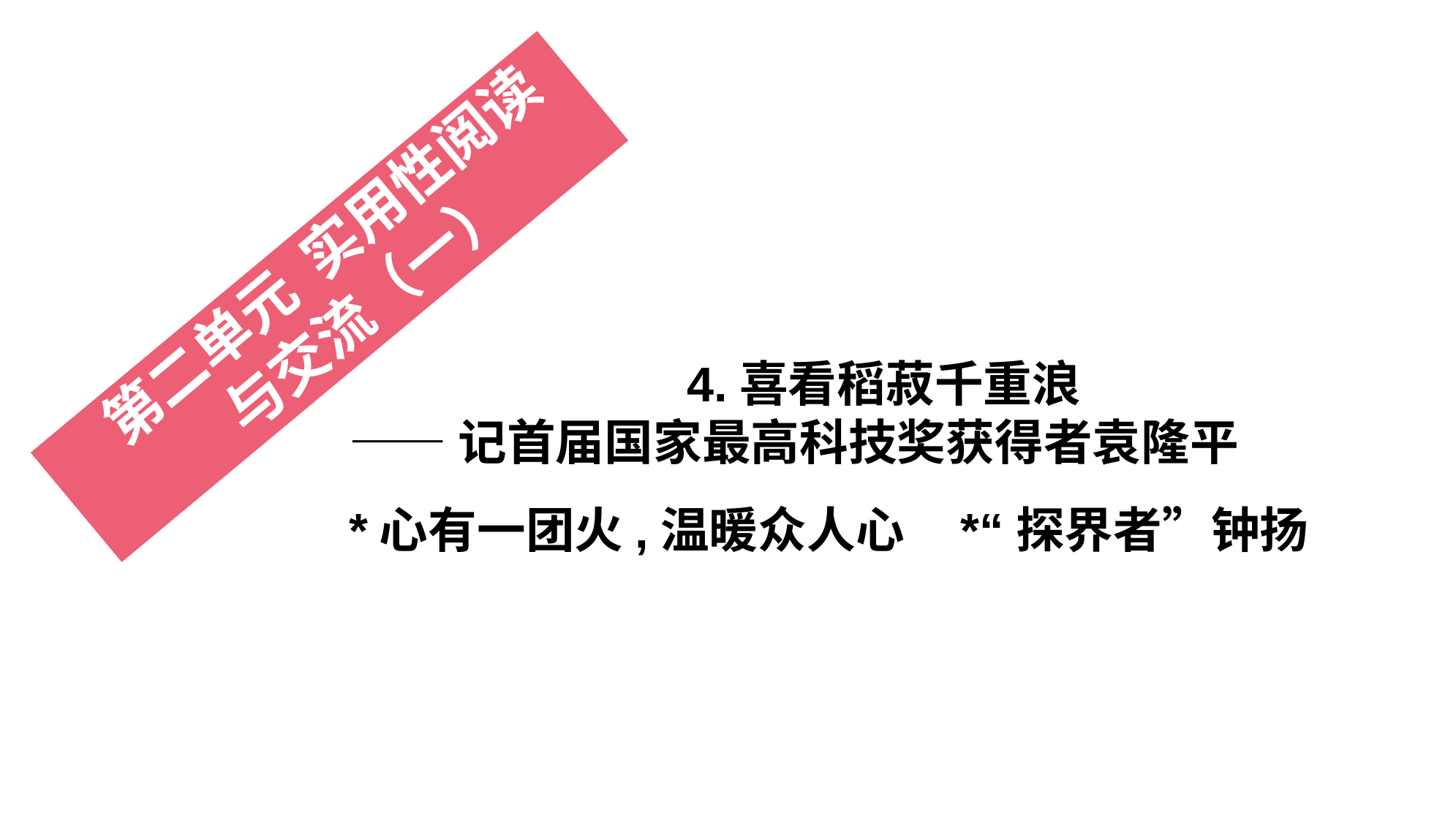

第二单元  实用性阅读
与交流（一）

4.喜看稻菽千重浪
——记首届国家最高科技奖获得者袁隆平
*心有一团火,温暖众人心    *“探界者”钟扬